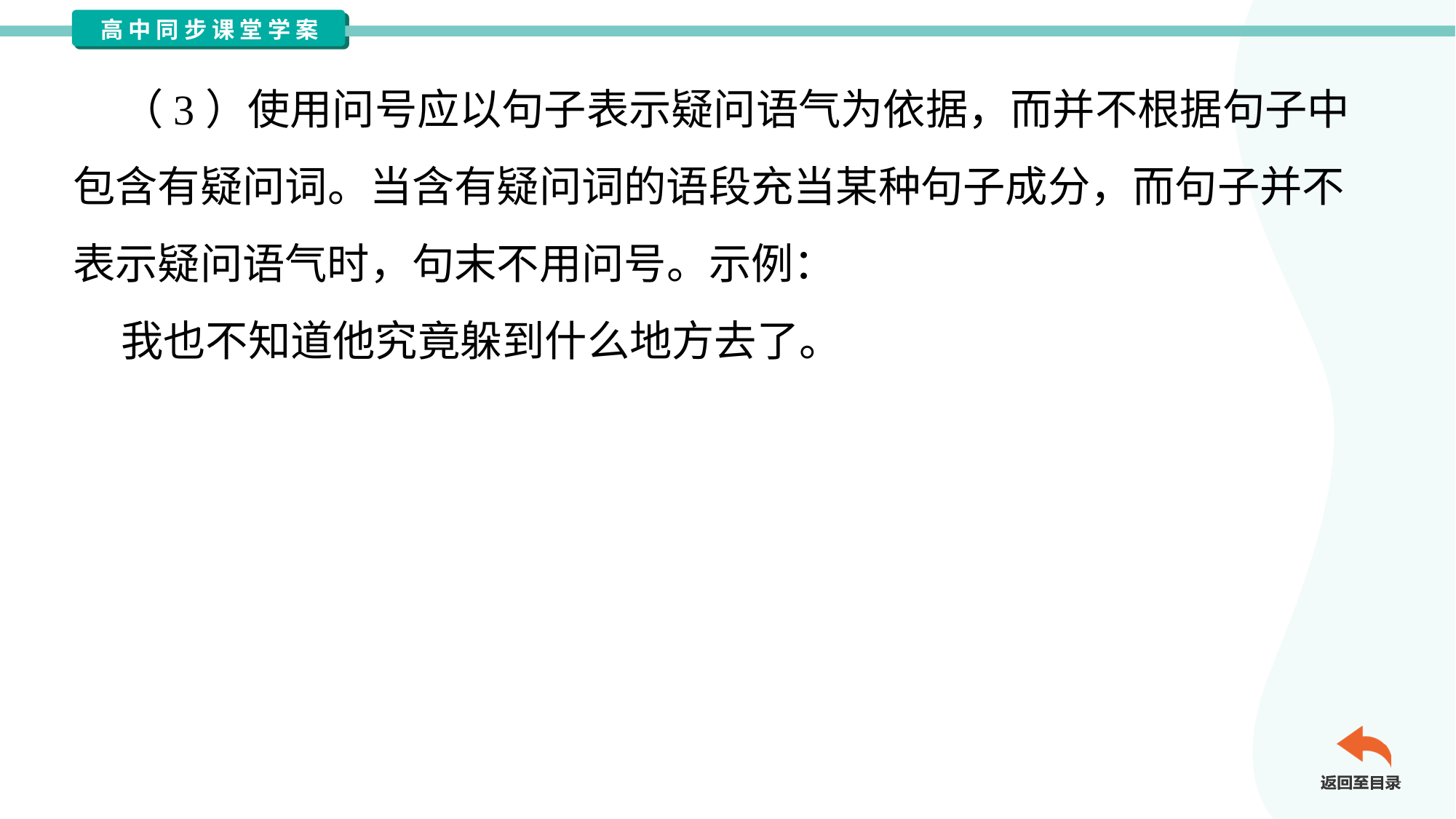

（3）使用问号应以句子表示疑问语气为依据，而并不根据句子中
包含有疑问词。当含有疑问词的语段充当某种句子成分，而句子并不
表示疑问语气时，句末不用问号。示例：
    我也不知道他究竟躲到什么地方去了。